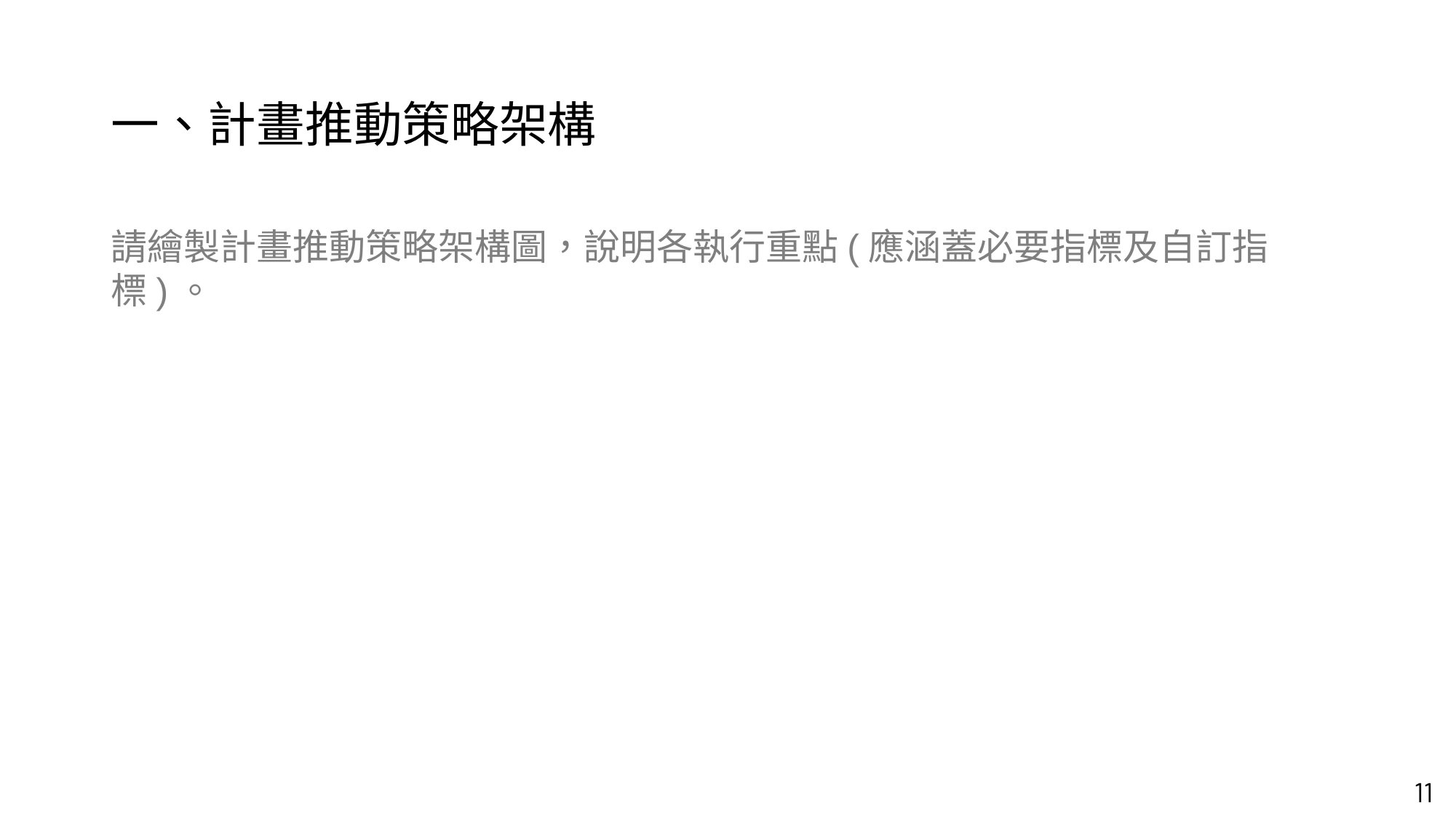

# 一、計畫推動策略架構
請繪製計畫推動策略架構圖，說明各執行重點(應涵蓋必要指標及自訂指標)。
11